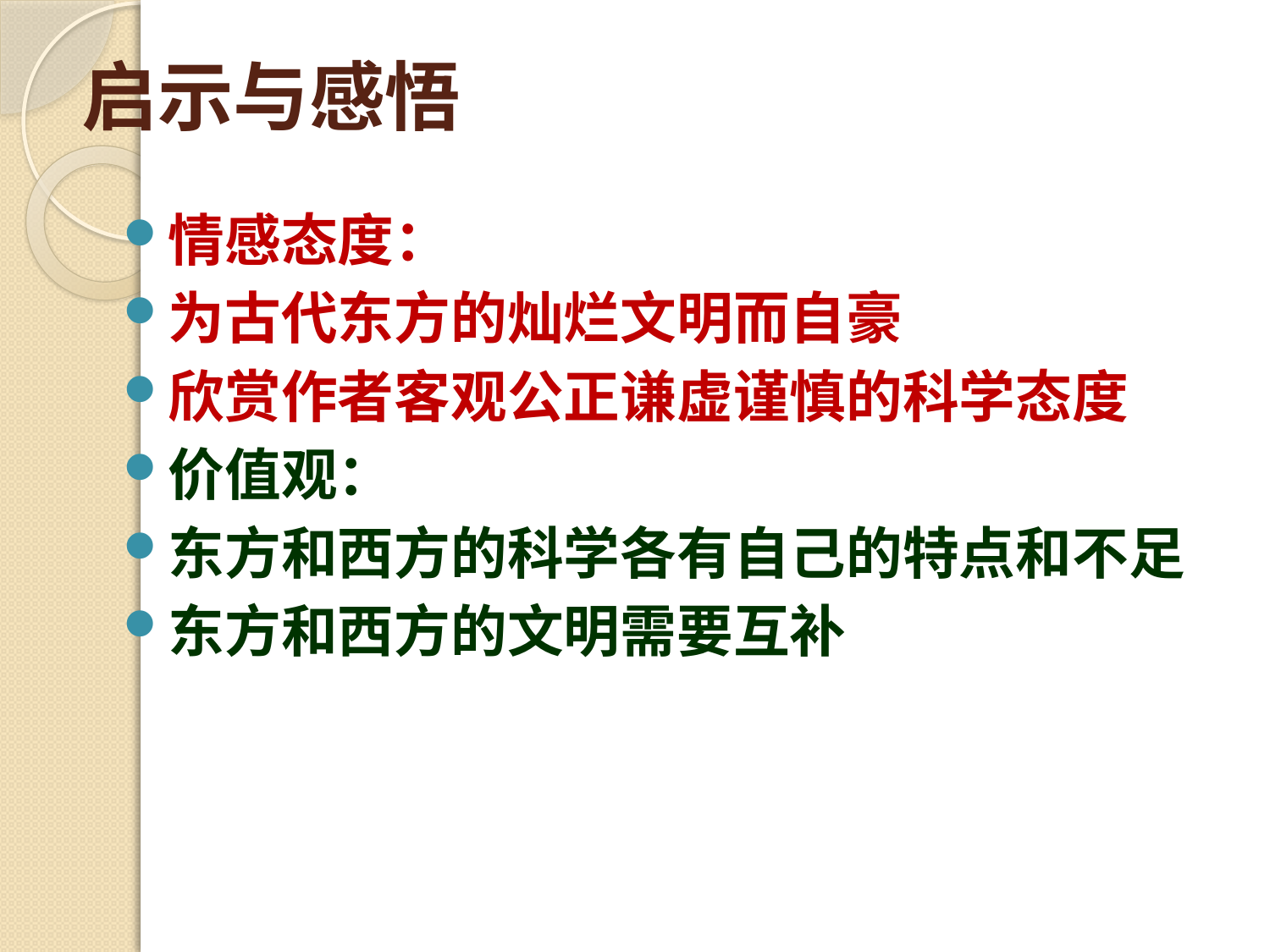

# 启示与感悟
情感态度：
为古代东方的灿烂文明而自豪
欣赏作者客观公正谦虚谨慎的科学态度
价值观：
东方和西方的科学各有自己的特点和不足
东方和西方的文明需要互补